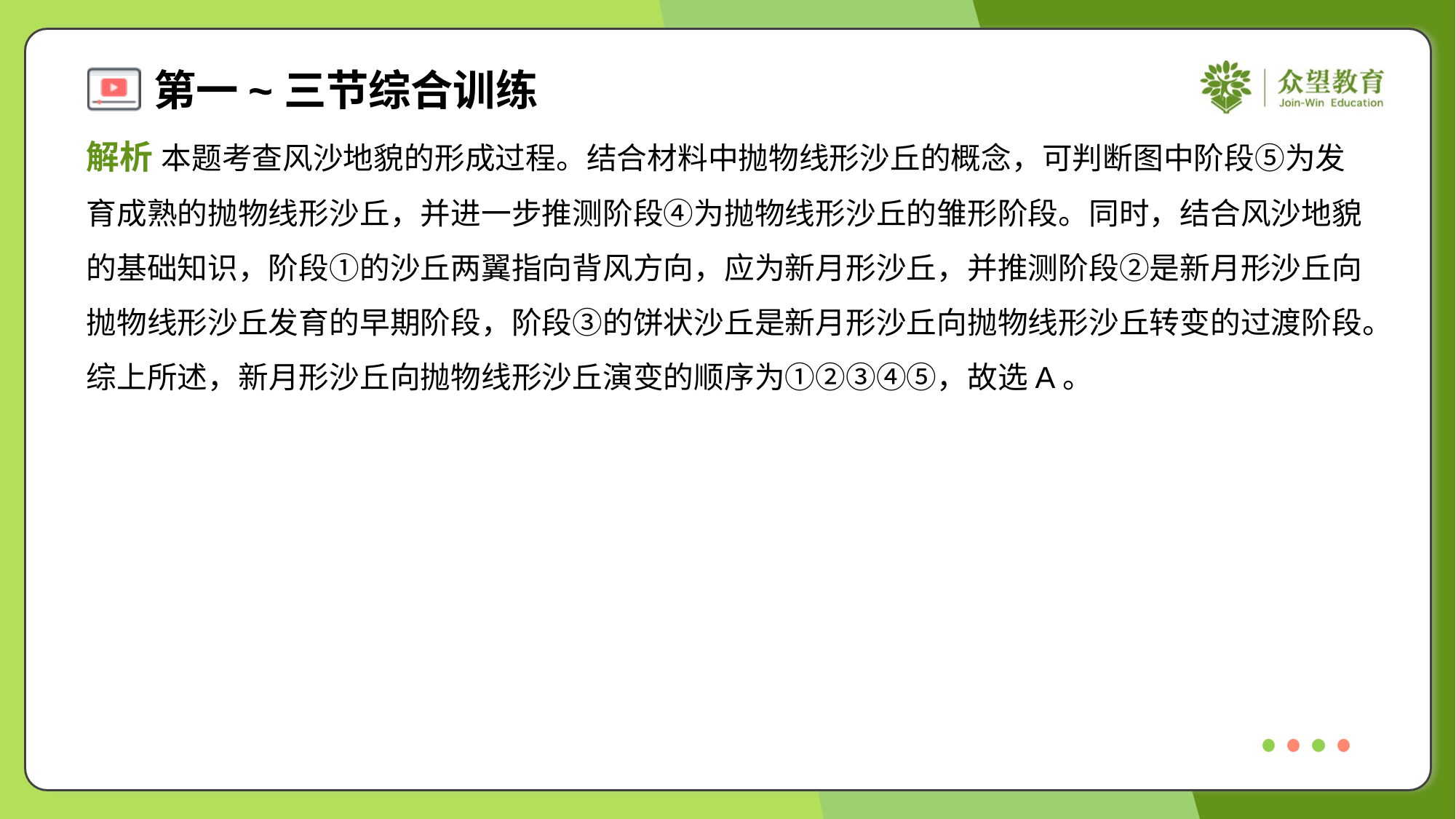

解析 本题考查风沙地貌的形成过程。结合材料中抛物线形沙丘的概念，可判断图中阶段⑤为发
育成熟的抛物线形沙丘，并进一步推测阶段④为抛物线形沙丘的雏形阶段。同时，结合风沙地貌
的基础知识，阶段①的沙丘两翼指向背风方向，应为新月形沙丘，并推测阶段②是新月形沙丘向
抛物线形沙丘发育的早期阶段，阶段③的饼状沙丘是新月形沙丘向抛物线形沙丘转变的过渡阶段。
综上所述，新月形沙丘向抛物线形沙丘演变的顺序为①②③④⑤，故选A。